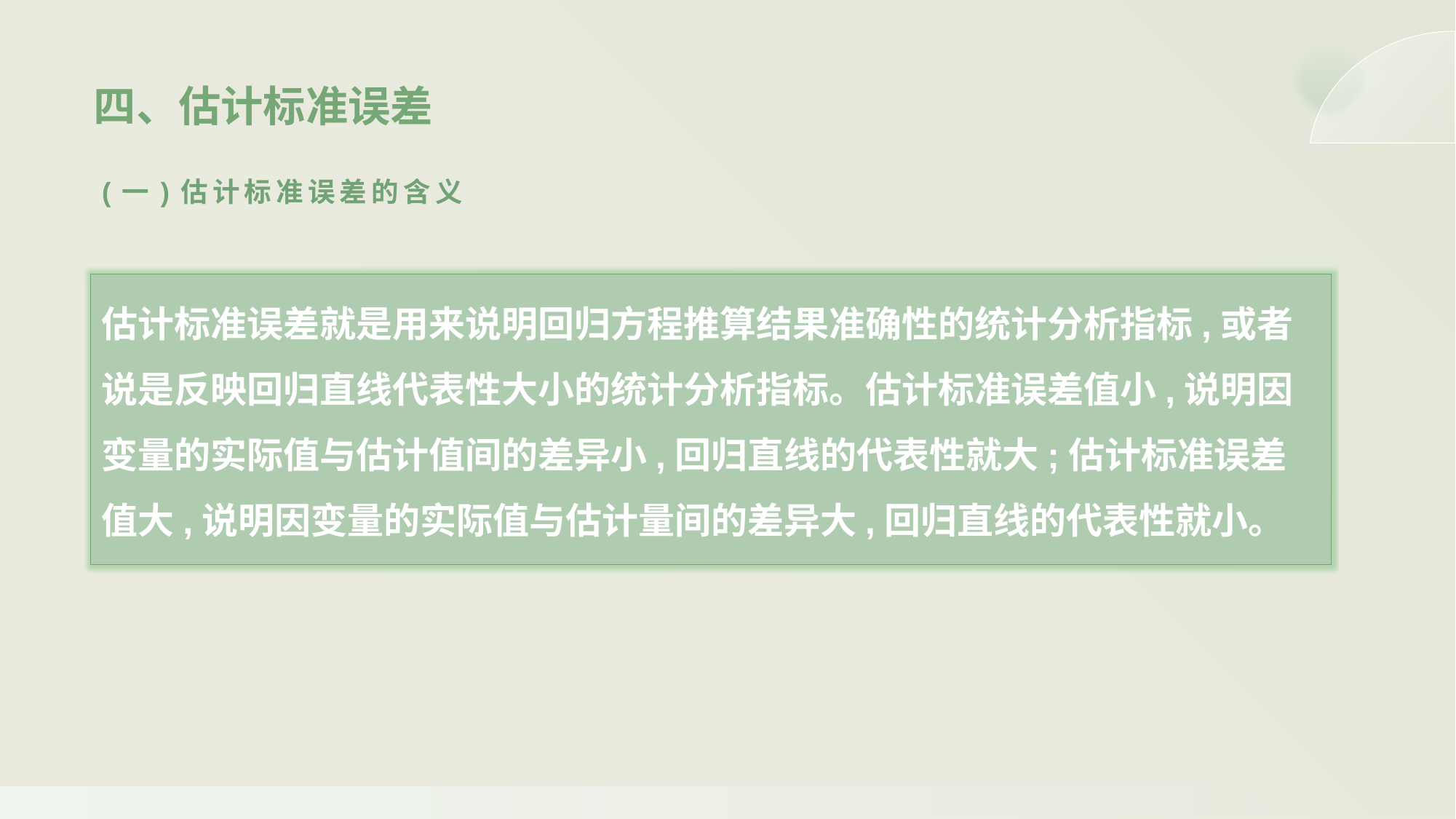

四、估计标准误差
(一)估计标准误差的含义
估计标准误差就是用来说明回归方程推算结果准确性的统计分析指标,或者说是反映回归直线代表性大小的统计分析指标。估计标准误差值小,说明因变量的实际值与估计值间的差异小,回归直线的代表性就大;估计标准误差值大,说明因变量的实际值与估计量间的差异大,回归直线的代表性就小。